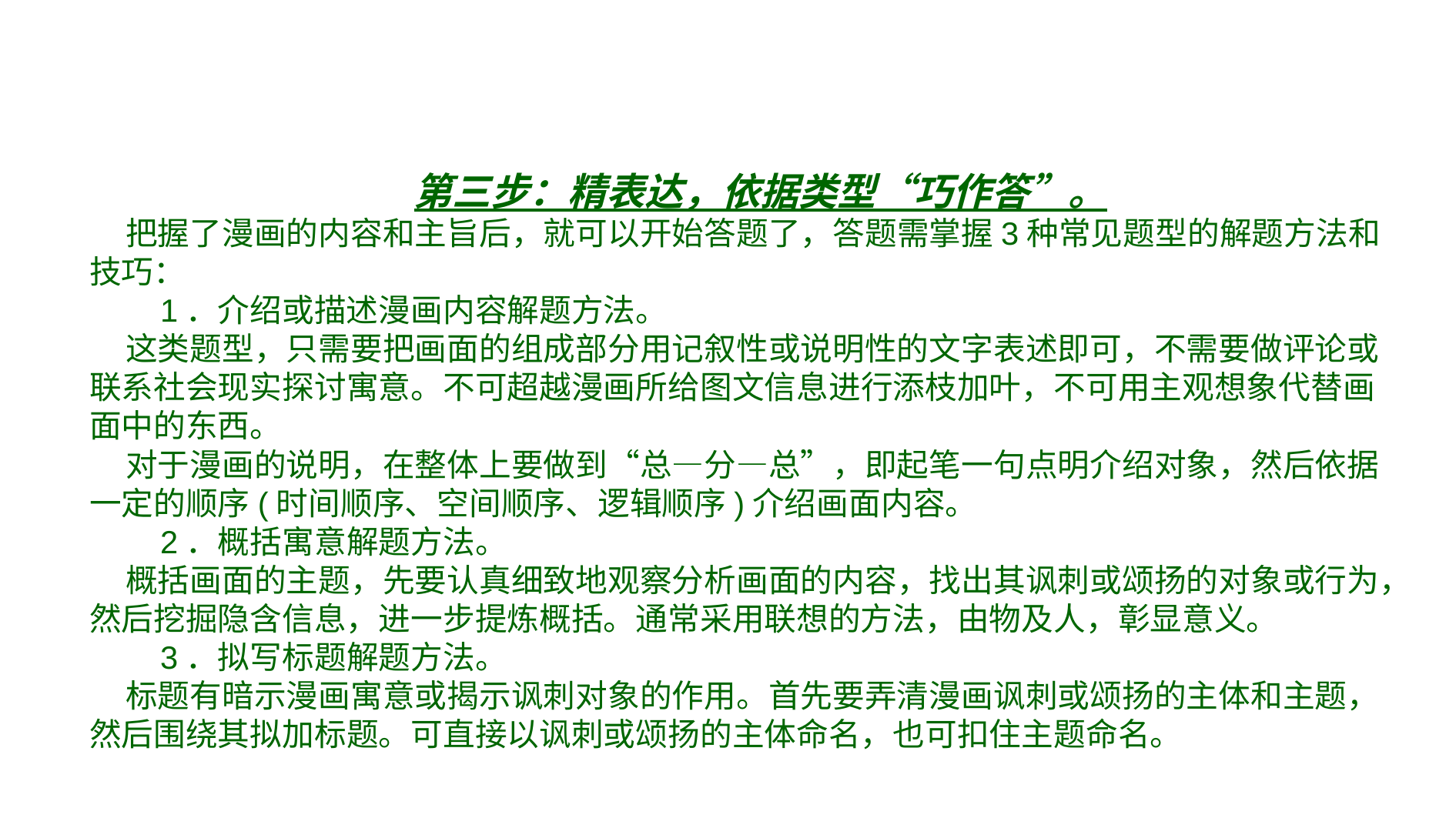

第三步：精表达，依据类型“巧作答”。
    把握了漫画的内容和主旨后，就可以开始答题了，答题需掌握3种常见题型的解题方法和技巧：
        1．介绍或描述漫画内容解题方法。
    这类题型，只需要把画面的组成部分用记叙性或说明性的文字表述即可，不需要做评论或联系社会现实探讨寓意。不可超越漫画所给图文信息进行添枝加叶，不可用主观想象代替画面中的东西。
    对于漫画的说明，在整体上要做到“总—分—总”，即起笔一句点明介绍对象，然后依据一定的顺序(时间顺序、空间顺序、逻辑顺序)介绍画面内容。
        2．概括寓意解题方法。
    概括画面的主题，先要认真细致地观察分析画面的内容，找出其讽刺或颂扬的对象或行为，然后挖掘隐含信息，进一步提炼概括。通常采用联想的方法，由物及人，彰显意义。
        3．拟写标题解题方法。
    标题有暗示漫画寓意或揭示讽刺对象的作用。首先要弄清漫画讽刺或颂扬的主体和主题，然后围绕其拟加标题。可直接以讽刺或颂扬的主体命名，也可扣住主题命名。